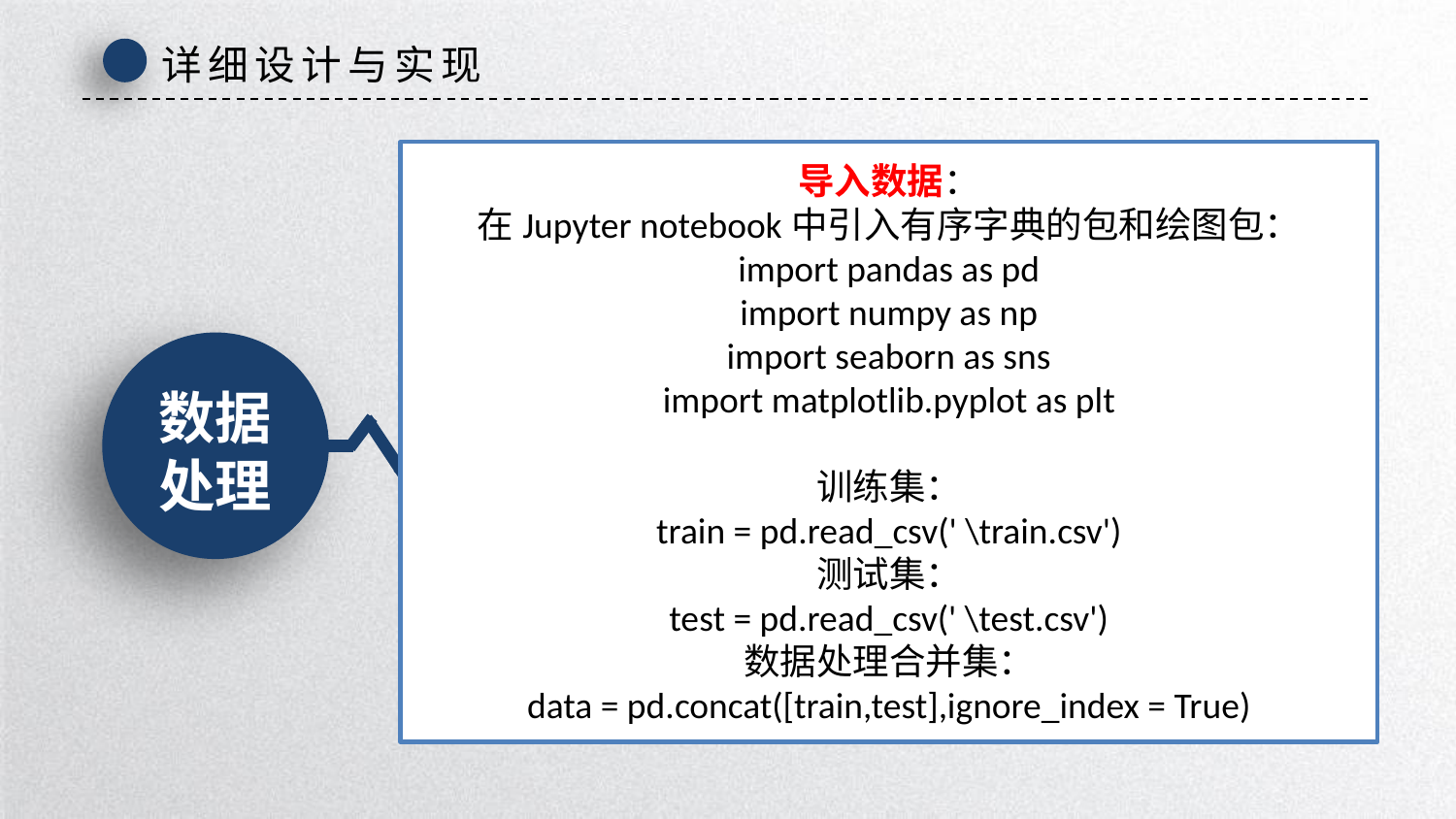

详细设计与实现

导入数据：
在Jupyter notebook中引入有序字典的包和绘图包：
import pandas as pd
import numpy as np
import seaborn as sns
import matplotlib.pyplot as plt

训练集：
train = pd.read_csv(' \train.csv')
测试集：
test = pd.read_csv(' \test.csv')
数据处理合并集：
data = pd.concat([train,test],ignore_index = True)

数据
处理